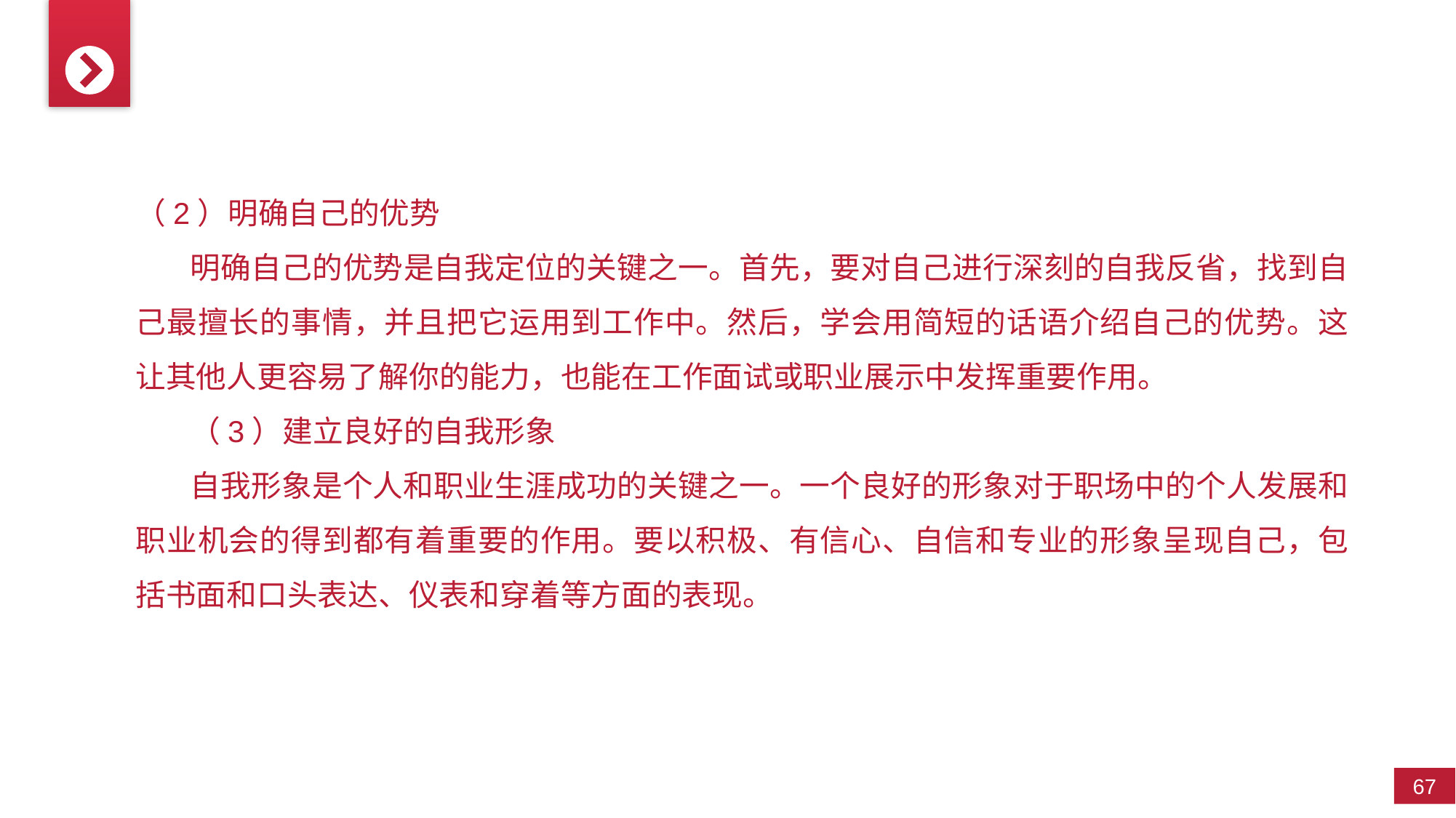

（2）明确自己的优势明确自己的优势是自我定位的关键之一。首先，要对自己进行深刻的自我反省，找到自己最擅长的事情，并且把它运用到工作中。然后，学会用简短的话语介绍自己的优势。这让其他人更容易了解你的能力，也能在工作面试或职业展示中发挥重要作用。
（3）建立良好的自我形象自我形象是个人和职业生涯成功的关键之一。一个良好的形象对于职场中的个人发展和职业机会的得到都有着重要的作用。要以积极、有信心、自信和专业的形象呈现自己，包括书面和口头表达、仪表和穿着等方面的表现。